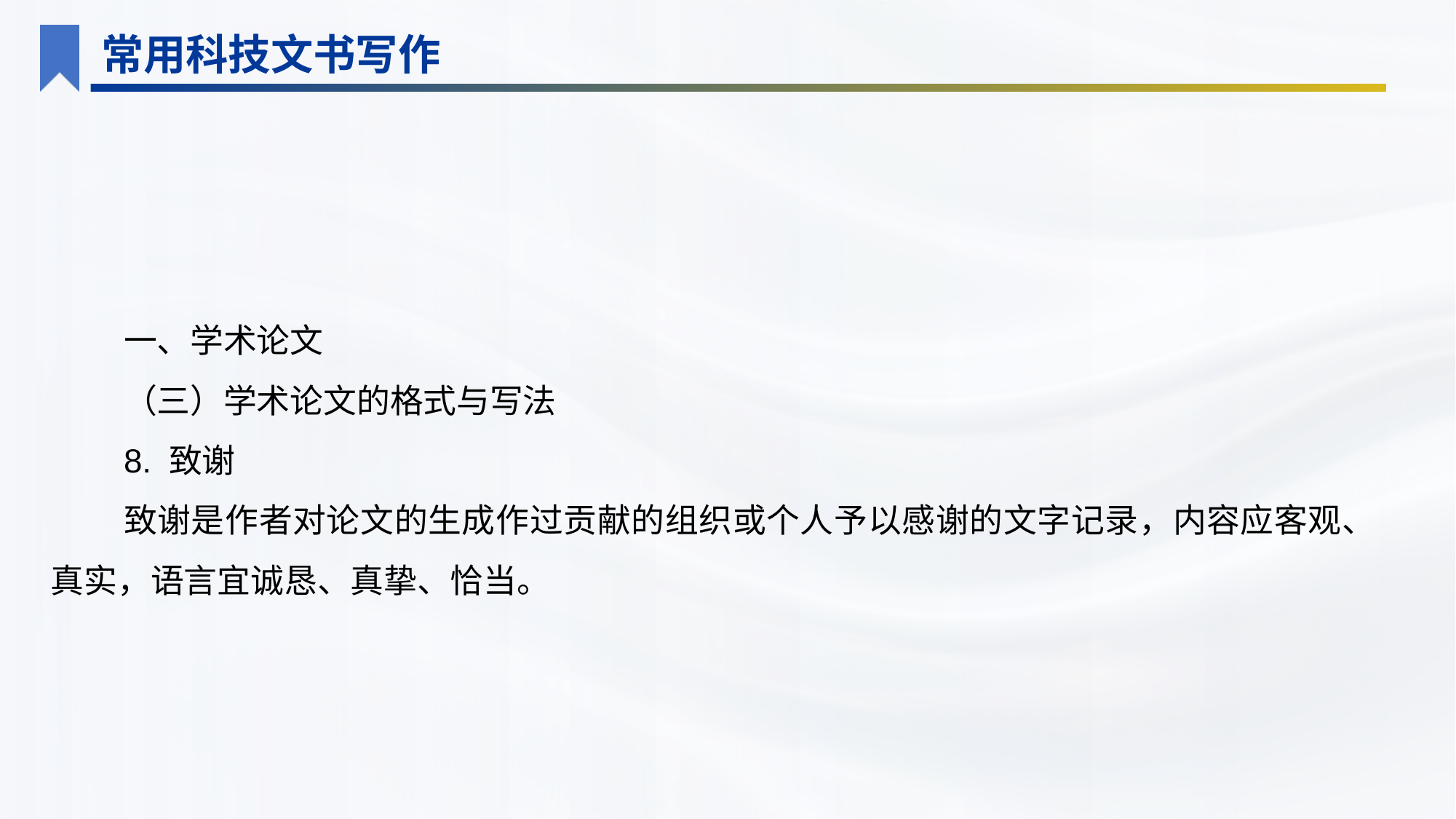

常用科技文书写作
一、学术论文
（三）学术论文的格式与写法
8. 致谢
致谢是作者对论文的生成作过贡献的组织或个人予以感谢的文字记录，内容应客观、真实，语言宜诚恳、真挚、恰当。